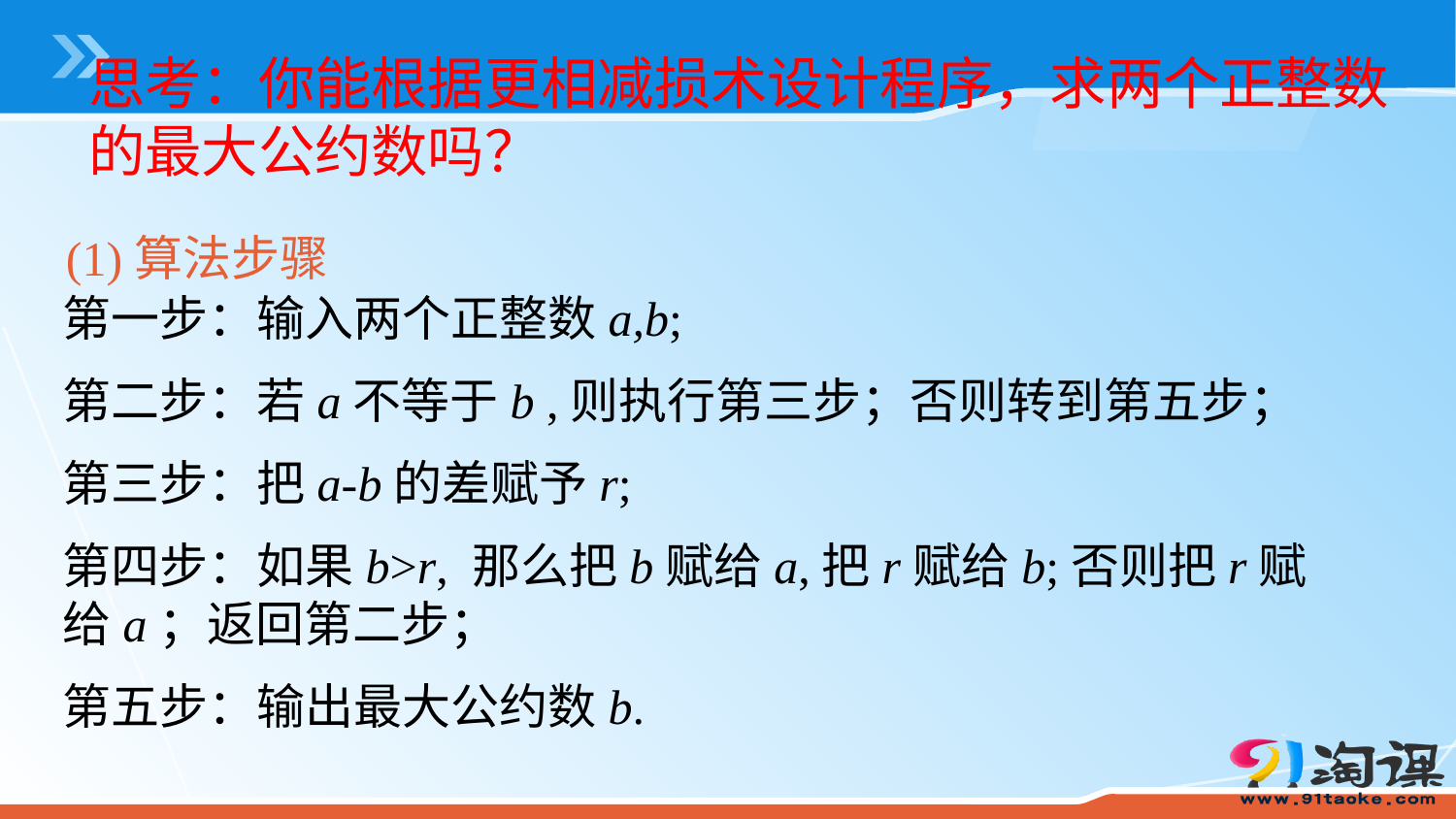

思考：你能根据更相减损术设计程序，求两个正整数的最大公约数吗？
(1)算法步骤
第一步：输入两个正整数a,b;
第二步：若a不等于b ,则执行第三步；否则转到第五步；
第三步：把a-b的差赋予r;
第四步：如果b>r, 那么把b赋给a,把r赋给b;否则把r赋给a；返回第二步；
第五步：输出最大公约数b.